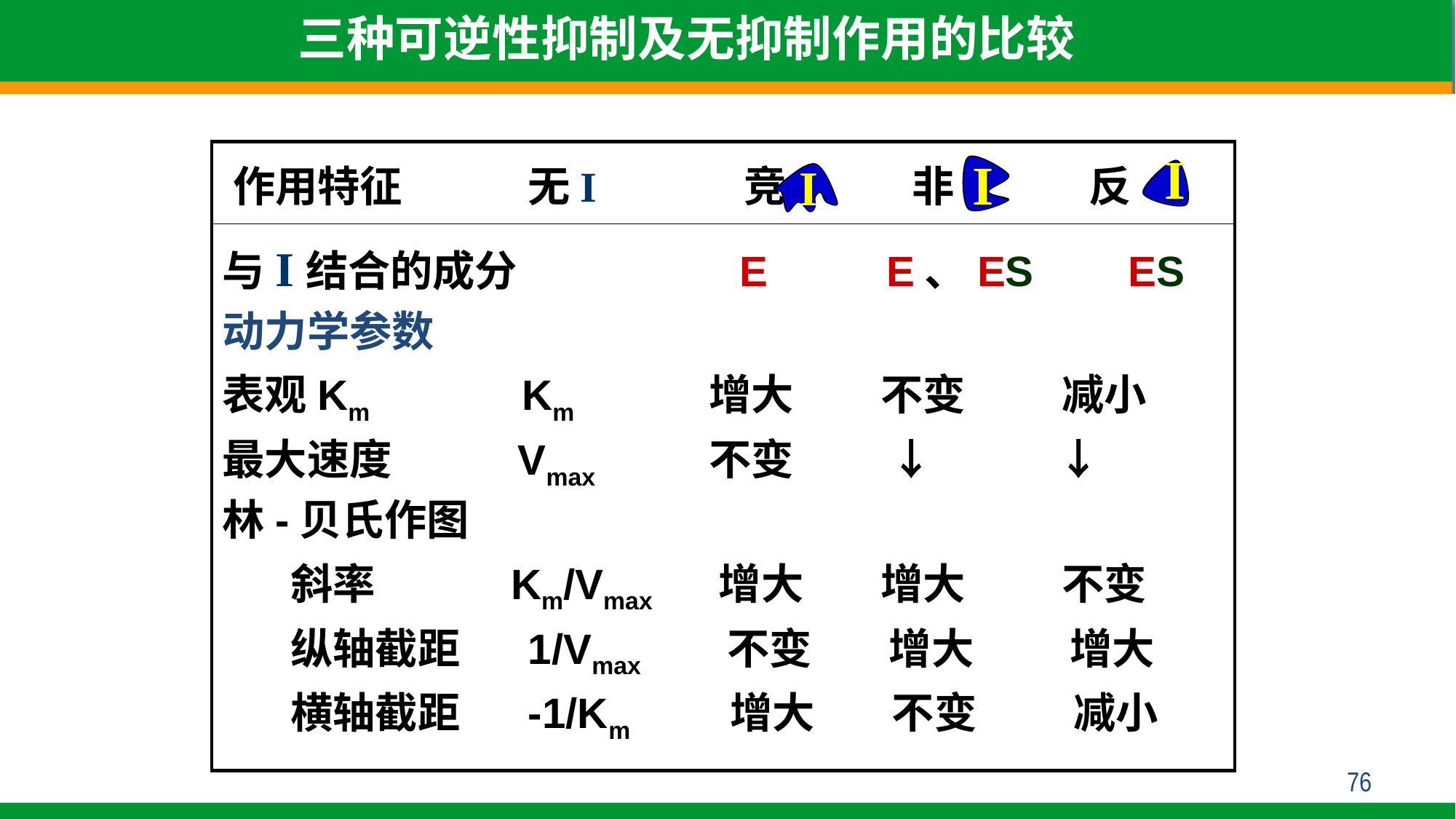

三种可逆性抑制及无抑制作用的比较
|  |  |  |  |  |
| --- | --- | --- | --- | --- |
|  |  |  |  |  |
I

I

I

作用特征             无I             竞             非              反
与I结合的成分                      E          E、ES        ES
动力学参数
表观Km                      Km                  增大         不变          减小
最大速度            Vmax               不变          ↓             ↓
林-贝氏作图
      斜率             Km/Vmax      增大        增大          不变
      纵轴截距      1/Vmax           不变        增大          增大
      横轴截距      -1/Km             增大        不变          减小
76